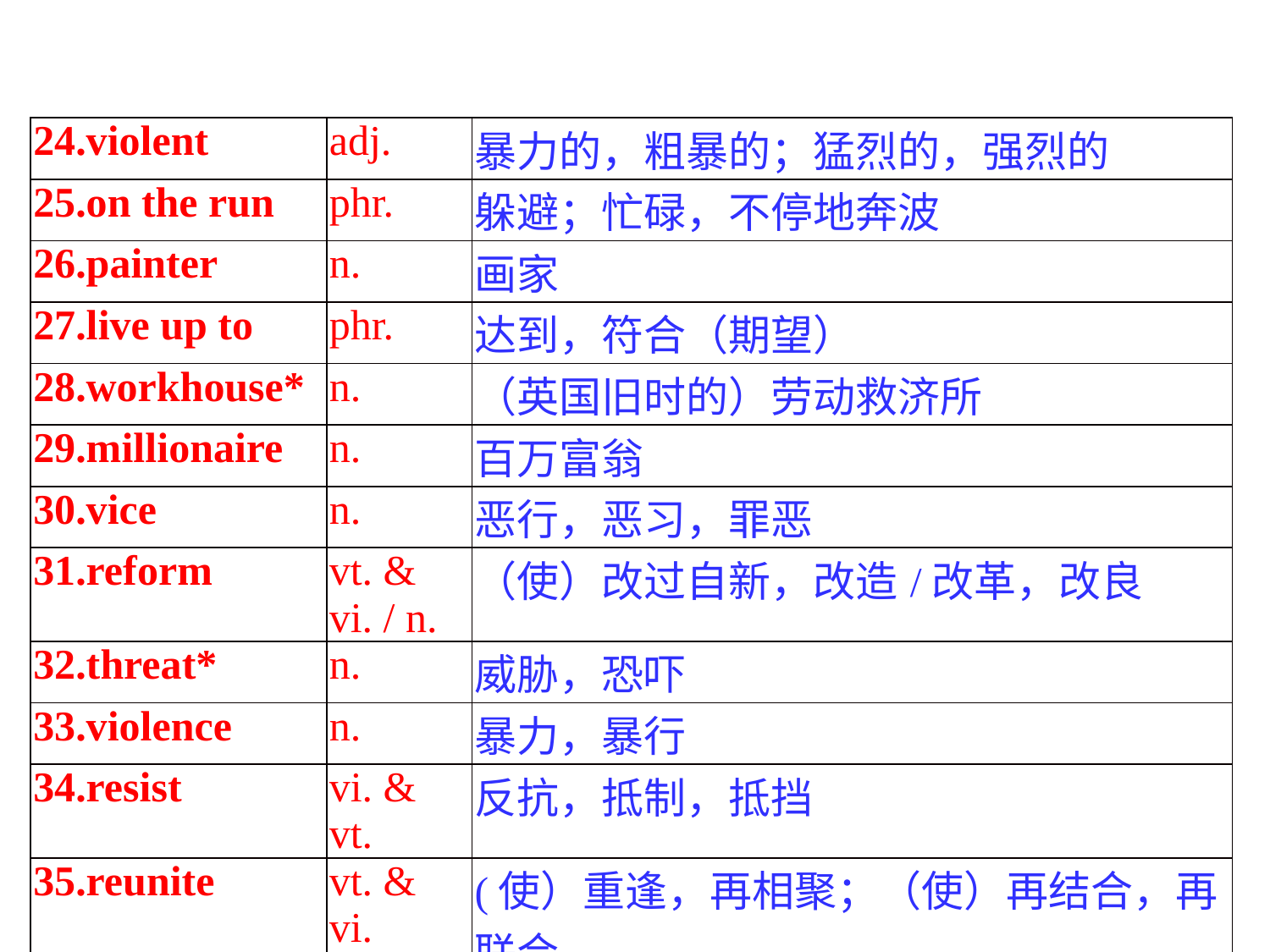

| 24.violent | adj. | 暴力的，粗暴的；猛烈的，强烈的 |
| --- | --- | --- |
| 25.on the run | phr. | 躲避；忙碌，不停地奔波 |
| 26.painter | n. | 画家 |
| 27.live up to | phr. | 达到，符合（期望） |
| 28.workhouse\* | n. | （英国旧时的）劳动救济所 |
| 29.millionaire | n. | 百万富翁 |
| 30.vice | n. | 恶行，恶习，罪恶 |
| 31.reform | vt. & vi. / n. | （使）改过自新，改造/改革，改良 |
| 32.threat\* | n. | 威胁，恐吓 |
| 33.violence | n. | 暴力，暴行 |
| 34.resist | vi. & vt. | 反抗，抵制，抵挡 |
| 35.reunite | vt. & vi. | (使）重逢，再相聚；（使）再结合，再联合 |